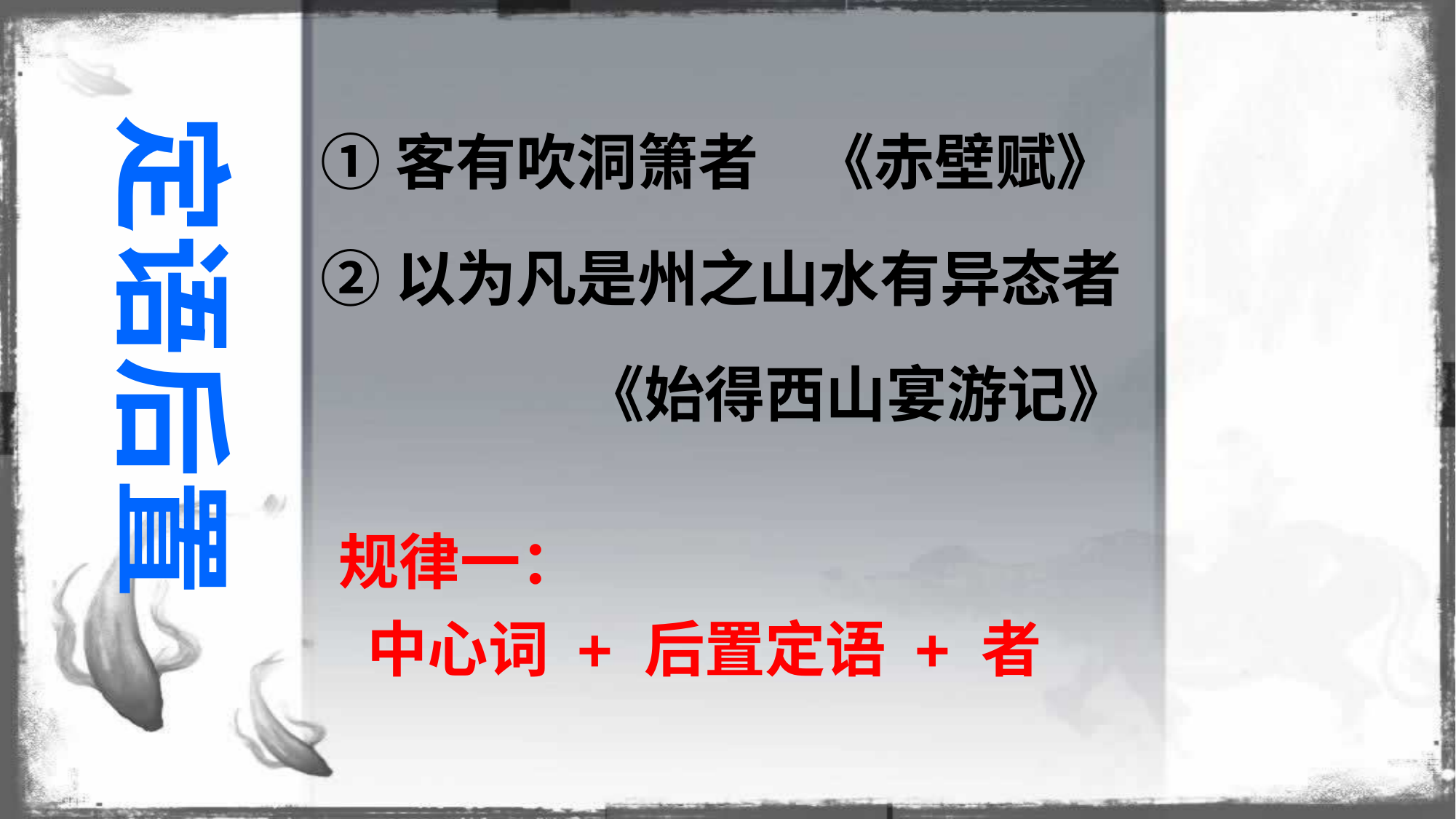

①客有吹洞箫者    《赤壁赋》
②以为凡是州之山水有异态者
                  《始得西山宴游记》
定语后置
规律一：
 中心词 + 后置定语 + 者